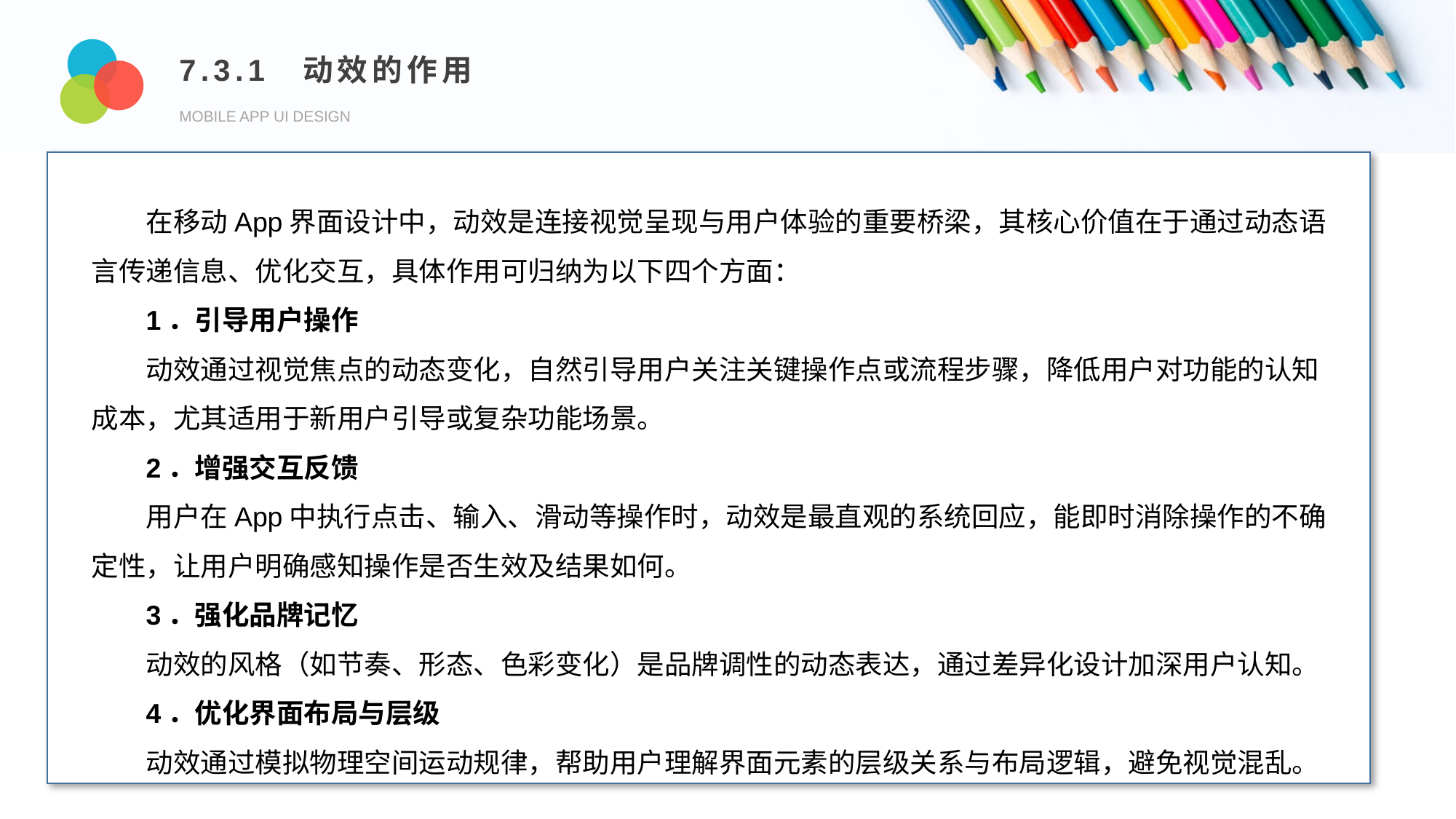

7.3.1  动效的作用
MOBILE APP UI DESIGN
Design and Production
在移动App界面设计中，动效是连接视觉呈现与用户体验的重要桥梁，其核心价值在于通过动态语言传递信息、优化交互，具体作用可归纳为以下四个方面：
1．引导用户操作
动效通过视觉焦点的动态变化，自然引导用户关注关键操作点或流程步骤，降低用户对功能的认知成本，尤其适用于新用户引导或复杂功能场景。
2．增强交互反馈
用户在App中执行点击、输入、滑动等操作时，动效是最直观的系统回应，能即时消除操作的不确定性，让用户明确感知操作是否生效及结果如何。
3．强化品牌记忆
动效的风格（如节奏、形态、色彩变化）是品牌调性的动态表达，通过差异化设计加深用户认知。
4．优化界面布局与层级
动效通过模拟物理空间运动规律，帮助用户理解界面元素的层级关系与布局逻辑，避免视觉混乱。